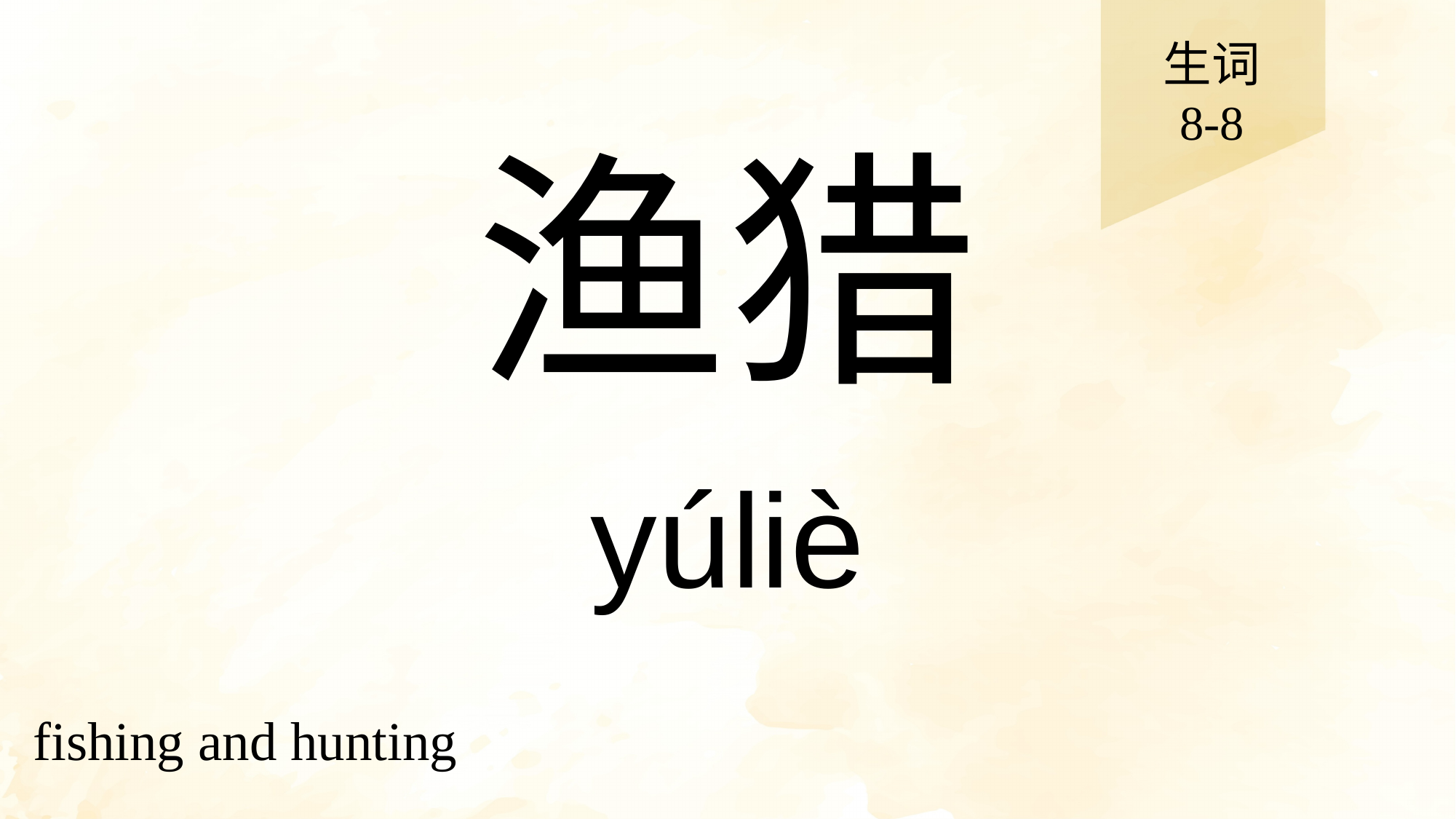

生词
8-8
# 渔猎
yúliè
fishing and hunting